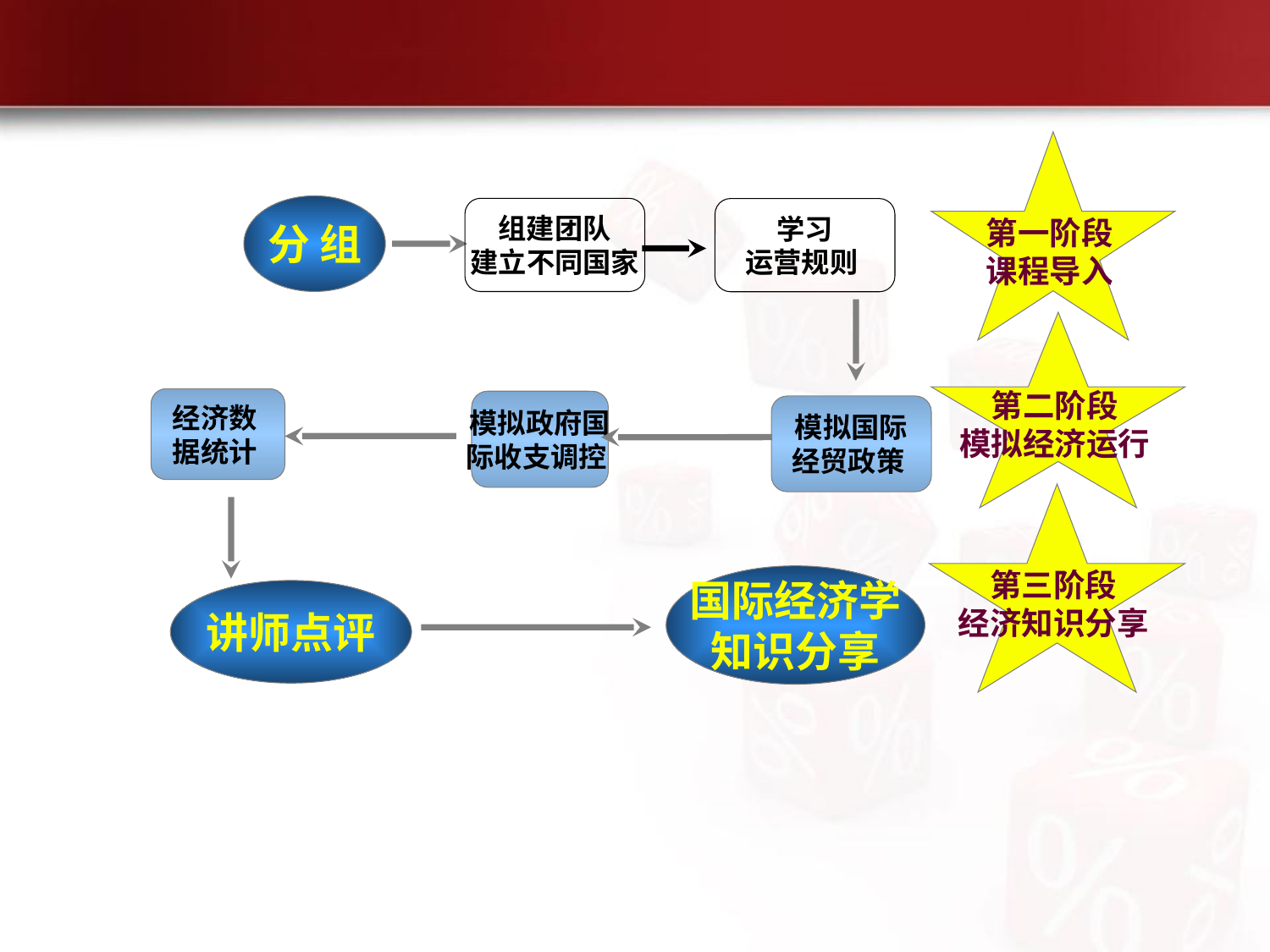

第一阶段
课程导入
分 组
组建团队
建立不同国家
学习
运营规则

第二阶段
模拟经济运行
经济数
据统计
模拟政府国
际收支调控
模拟国际
经贸政策

第三阶段
经济知识分享

国际经济学
知识分享
讲师点评